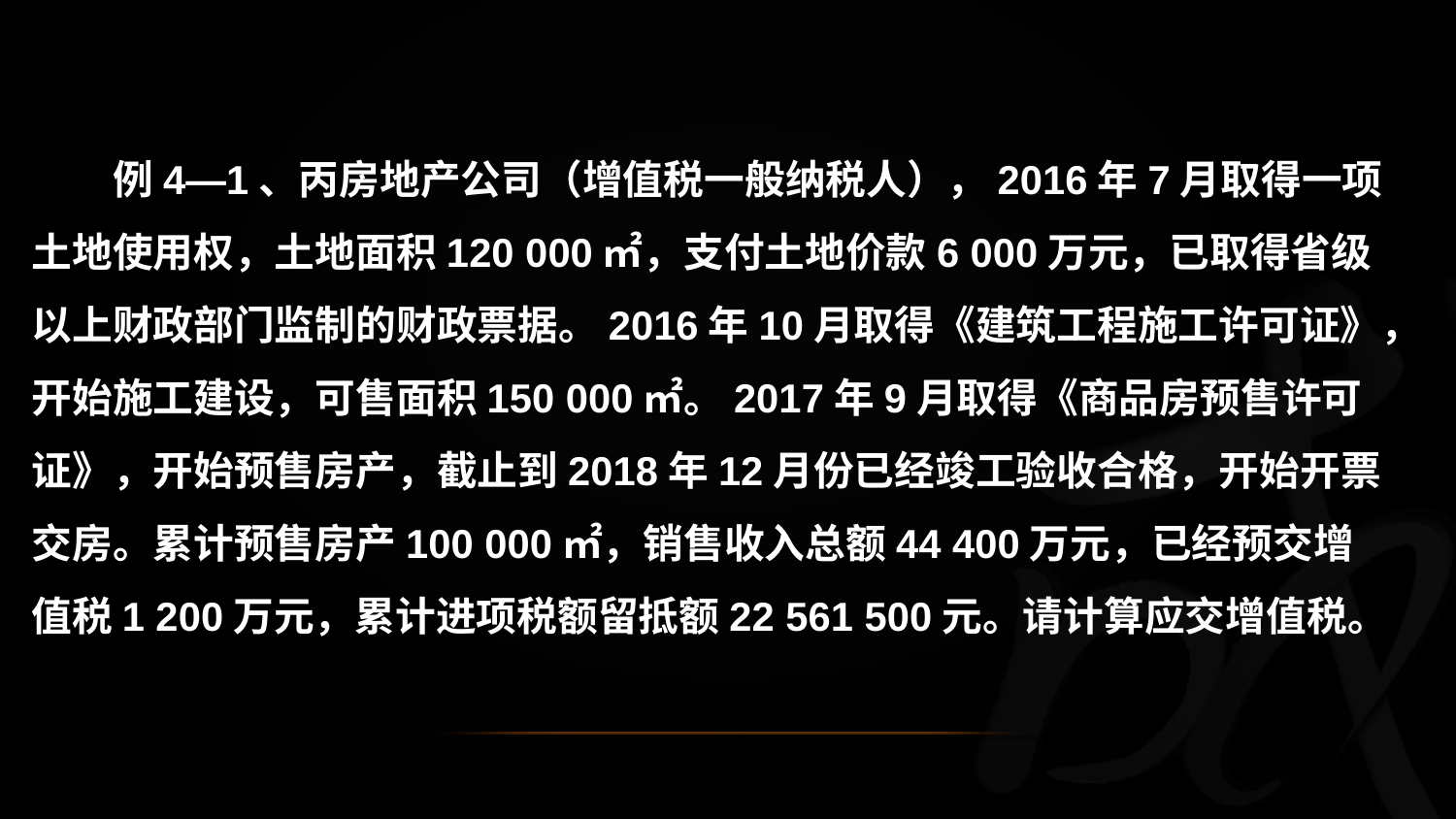

例4—1、丙房地产公司（增值税一般纳税人），2016年7月取得一项土地使用权，土地面积120 000㎡，支付土地价款6 000万元，已取得省级以上财政部门监制的财政票据。2016年10月取得《建筑工程施工许可证》，开始施工建设，可售面积150 000㎡。2017年9月取得《商品房预售许可证》，开始预售房产，截止到2018年12月份已经竣工验收合格，开始开票交房。累计预售房产100 000㎡，销售收入总额44 400万元，已经预交增值税1 200万元，累计进项税额留抵额22 561 500元。请计算应交增值税。